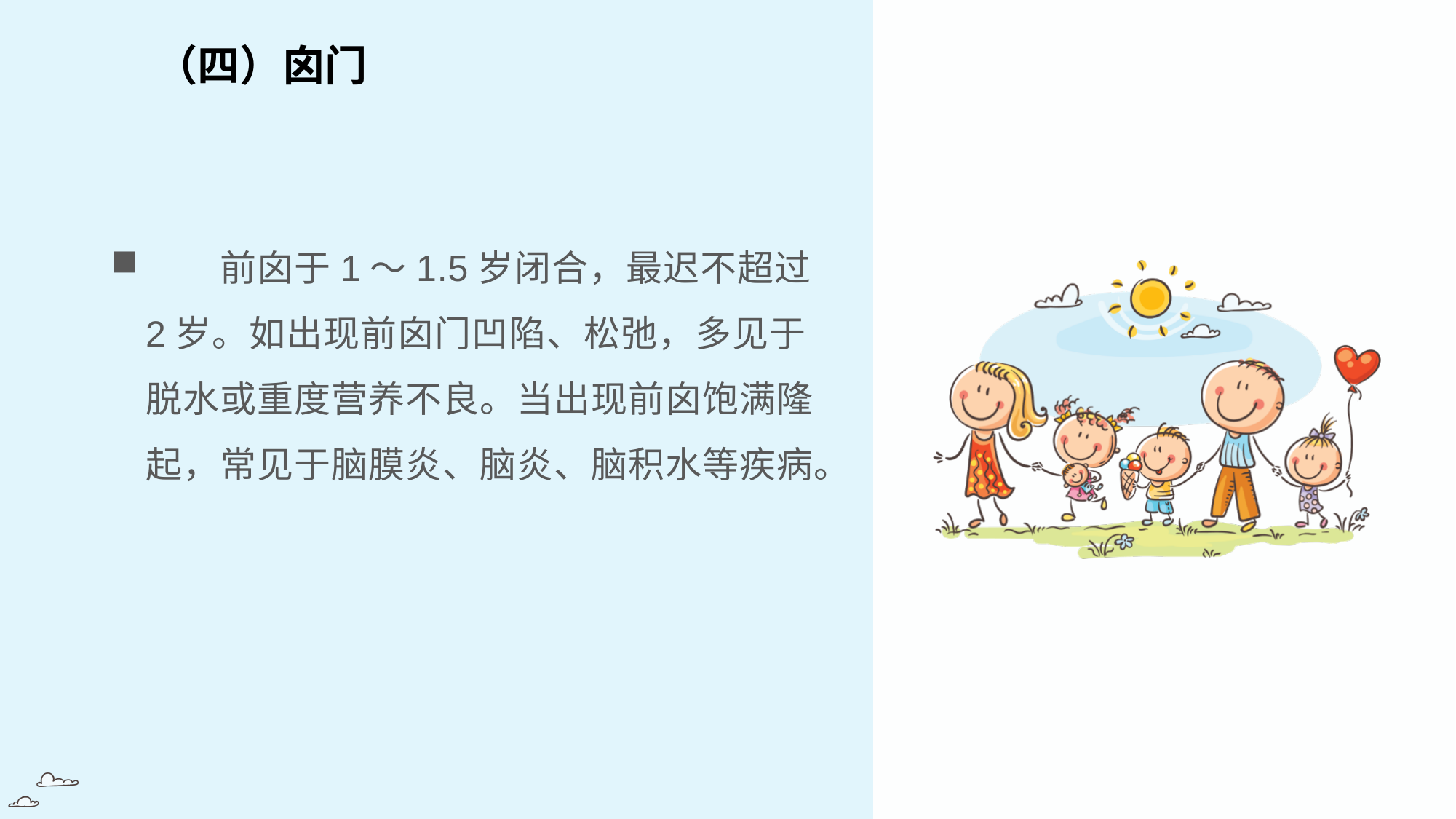

（四）囟门

        前囟于1～1.5岁闭合，最迟不超过2岁。如出现前囟门凹陷、松弛，多见于脱水或重度营养不良。当出现前囟饱满隆起，常见于脑膜炎、脑炎、脑积水等疾病。